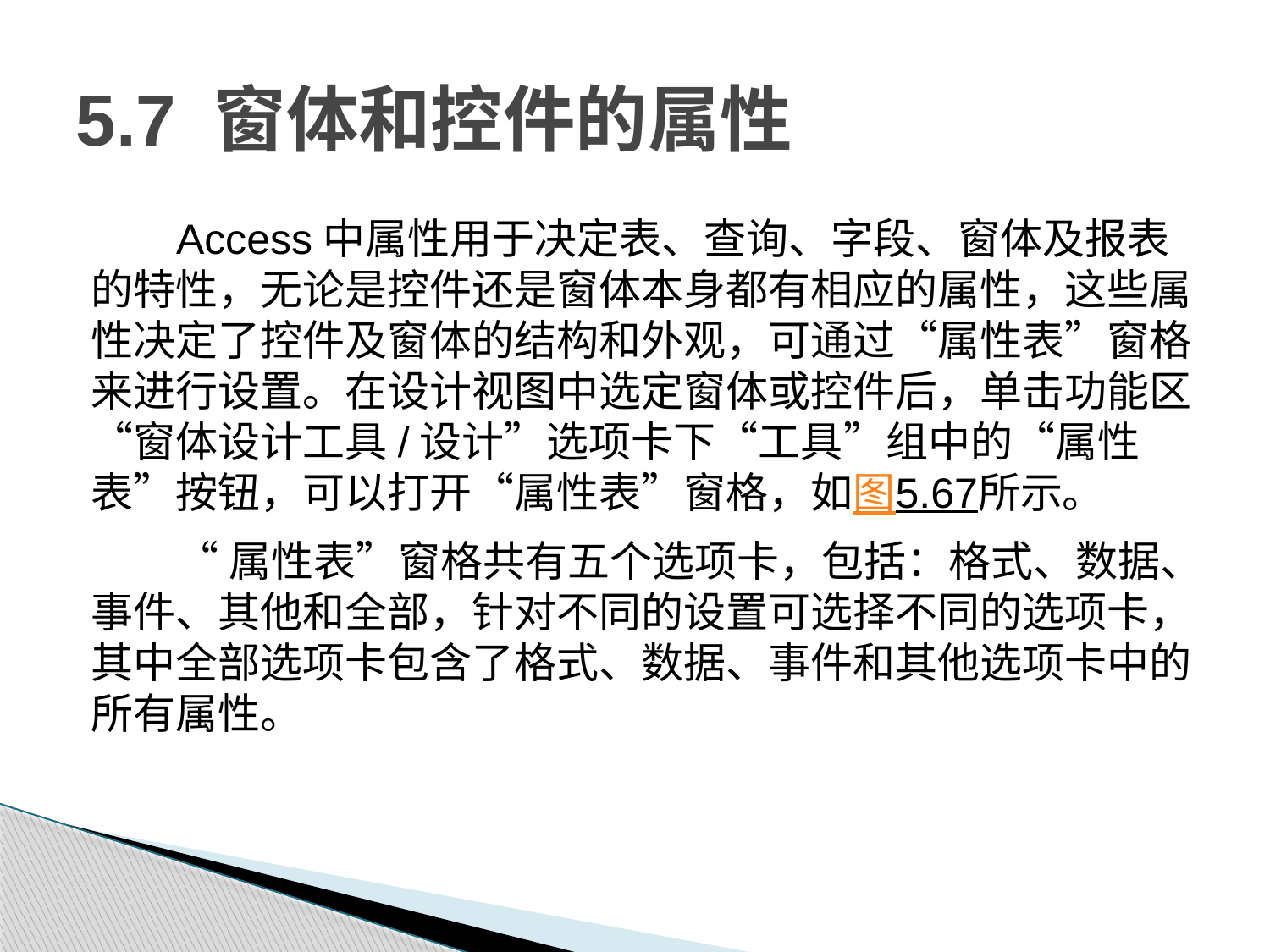

# 5.7 窗体和控件的属性
Access中属性用于决定表、查询、字段、窗体及报表的特性，无论是控件还是窗体本身都有相应的属性，这些属性决定了控件及窗体的结构和外观，可通过“属性表”窗格来进行设置。在设计视图中选定窗体或控件后，单击功能区“窗体设计工具/设计”选项卡下“工具”组中的“属性表”按钮，可以打开“属性表”窗格，如图5.67所示。
“属性表”窗格共有五个选项卡，包括：格式、数据、事件、其他和全部，针对不同的设置可选择不同的选项卡，其中全部选项卡包含了格式、数据、事件和其他选项卡中的所有属性。